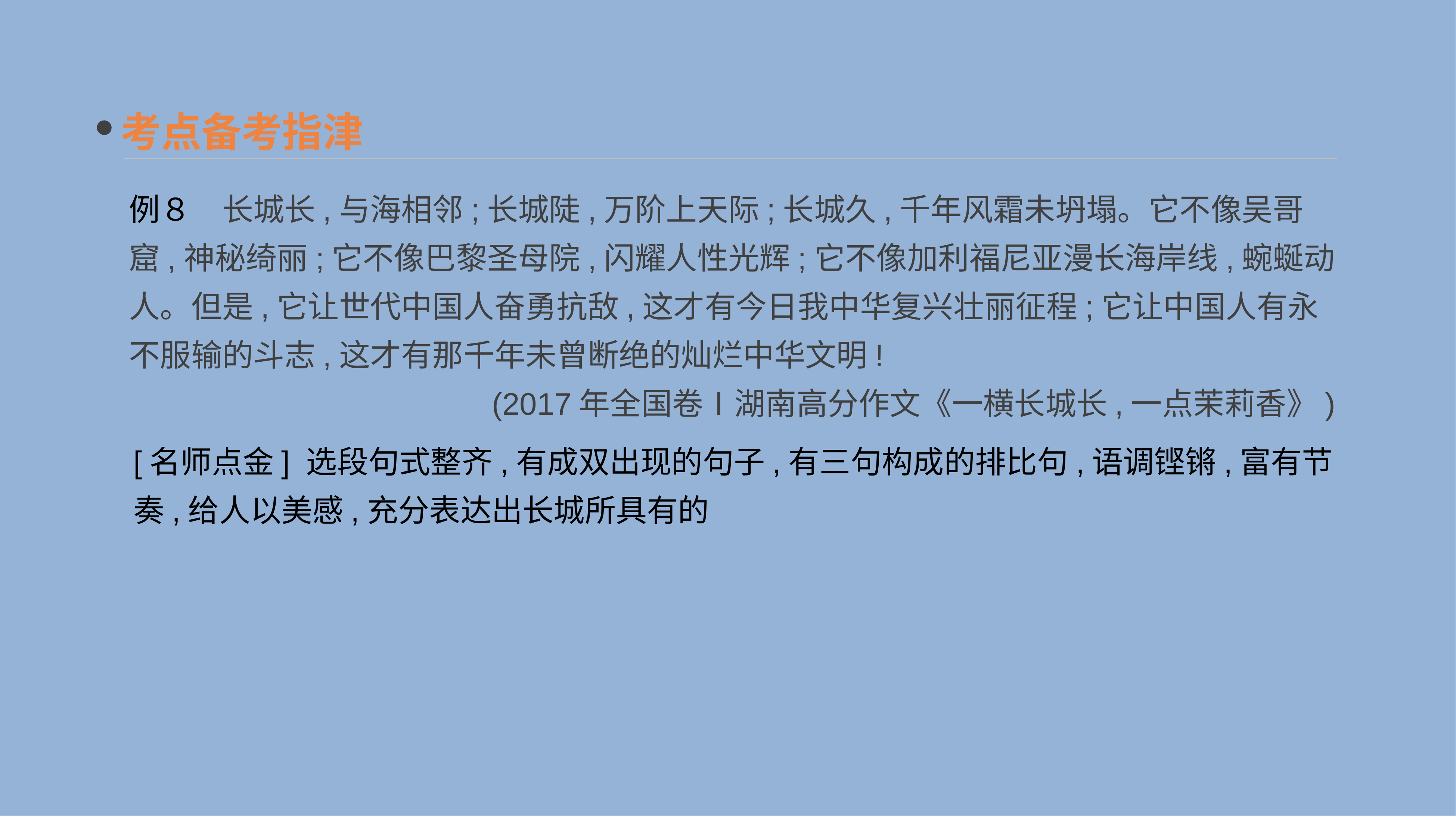

考点备考指津

例８　长城长,与海相邻;长城陡,万阶上天际;长城久,千年风霜未坍塌。它不像吴哥窟,神秘绮丽;它不像巴黎圣母院,闪耀人性光辉;它不像加利福尼亚漫长海岸线,蜿蜒动人。但是,它让世代中国人奋勇抗敌,这才有今日我中华复兴壮丽征程;它让中国人有永不服输的斗志,这才有那千年未曾断绝的灿烂中华文明!
(2017年全国卷Ⅰ湖南高分作文《一横长城长,一点茉莉香》)
[名师点金] 选段句式整齐,有成双出现的句子,有三句构成的排比句,语调铿锵,富有节奏,给人以美感,充分表达出长城所具有的